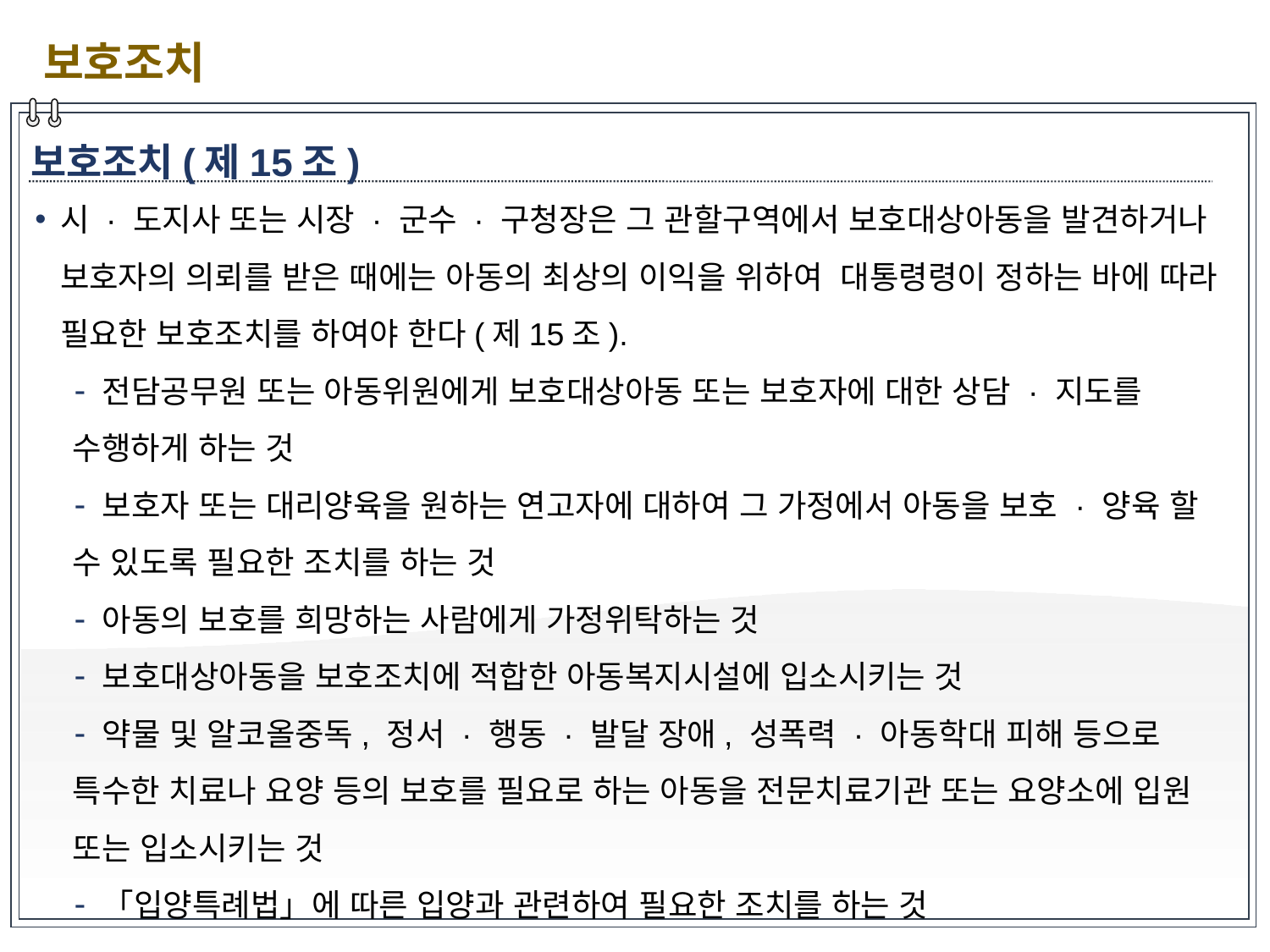

보호조치

보호조치(제15조)
시 · 도지사 또는 시장 · 군수 · 구청장은 그 관할구역에서 보호대상아동을 발견하거나 보호자의 의뢰를 받은 때에는 아동의 최상의 이익을 위하여  대통령령이 정하는 바에 따라 필요한 보호조치를 하여야 한다(제15조).
 전담공무원 또는 아동위원에게 보호대상아동 또는 보호자에 대한 상담 · 지도를 수행하게 하는 것
 보호자 또는 대리양육을 원하는 연고자에 대하여 그 가정에서 아동을 보호 · 양육 할 수 있도록 필요한 조치를 하는 것
 아동의 보호를 희망하는 사람에게 가정위탁하는 것
 보호대상아동을 보호조치에 적합한 아동복지시설에 입소시키는 것
 약물 및 알코올중독, 정서 · 행동 · 발달 장애, 성폭력 · 아동학대 피해 등으로 특수한 치료나 요양 등의 보호를 필요로 하는 아동을 전문치료기관 또는 요양소에 입원 또는 입소시키는 것
 「입양특례법」에 따른 입양과 관련하여 필요한 조치를 하는 것